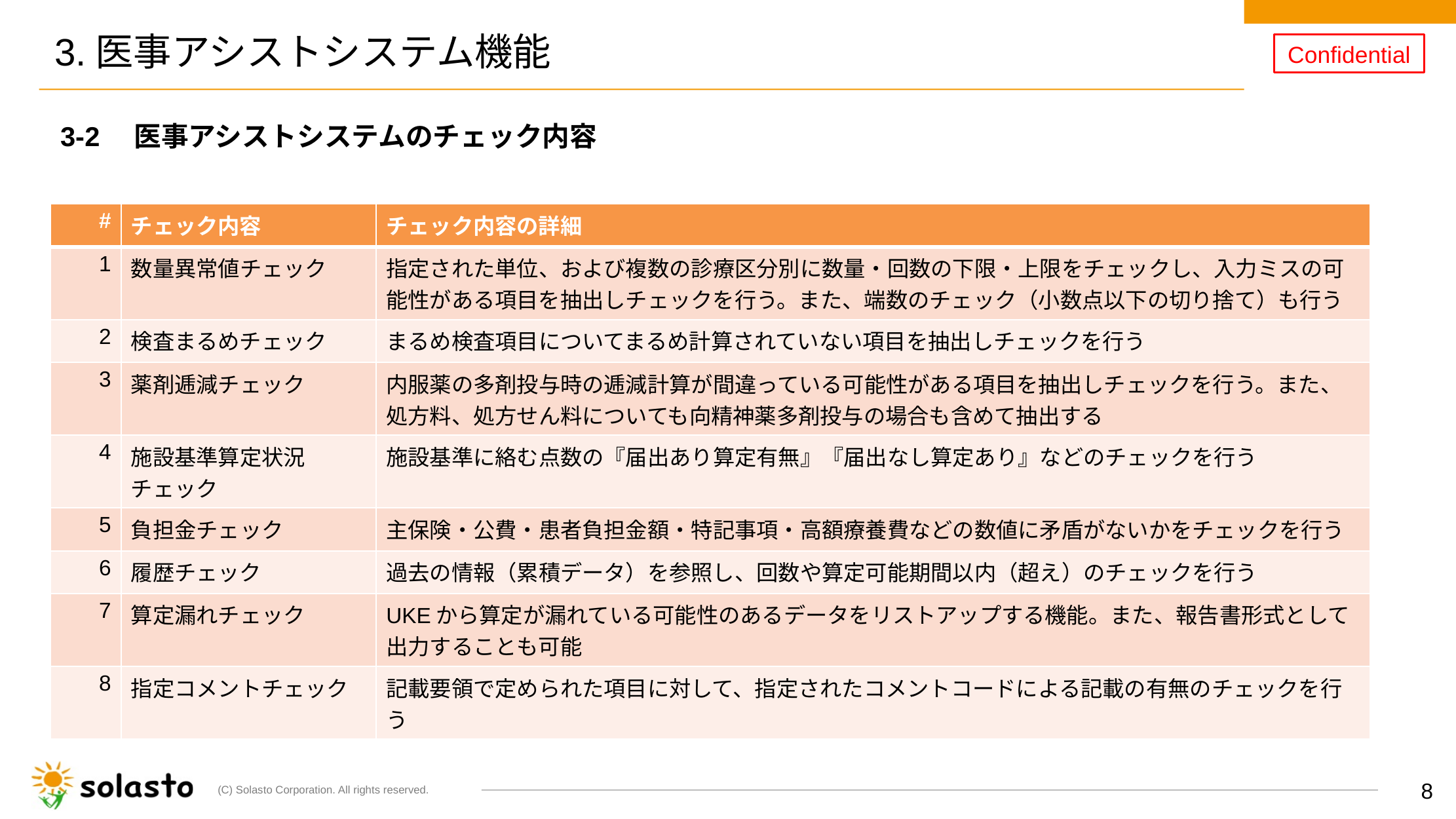

# 3.医事アシストシステム機能
3-2　医事アシストシステムのチェック内容

| # | チェック内容 | チェック内容の詳細 |
| --- | --- | --- |
| 1 | 数量異常値チェック | 指定された単位、および複数の診療区分別に数量・回数の下限・上限をチェックし、入力ミスの可能性がある項目を抽出しチェックを行う。また、端数のチェック（小数点以下の切り捨て）も行う |
| 2 | 検査まるめチェック | まるめ検査項目についてまるめ計算されていない項目を抽出しチェックを行う |
| 3 | 薬剤逓減チェック | 内服薬の多剤投与時の逓減計算が間違っている可能性がある項目を抽出しチェックを行う。また、処方料、処方せん料についても向精神薬多剤投与の場合も含めて抽出する |
| 4 | 施設基準算定状況チェック | 施設基準に絡む点数の『届出あり算定有無』『届出なし算定あり』などのチェックを行う |
| 5 | 負担金チェック | 主保険・公費・患者負担金額・特記事項・高額療養費などの数値に矛盾がないかをチェックを行う |
| 6 | 履歴チェック | 過去の情報（累積データ）を参照し、回数や算定可能期間以内（超え）のチェックを行う |
| 7 | 算定漏れチェック | UKEから算定が漏れている可能性のあるデータをリストアップする機能。また、報告書形式として出力することも可能 |
| 8 | 指定コメントチェック | 記載要領で定められた項目に対して、指定されたコメントコードによる記載の有無のチェックを行う |